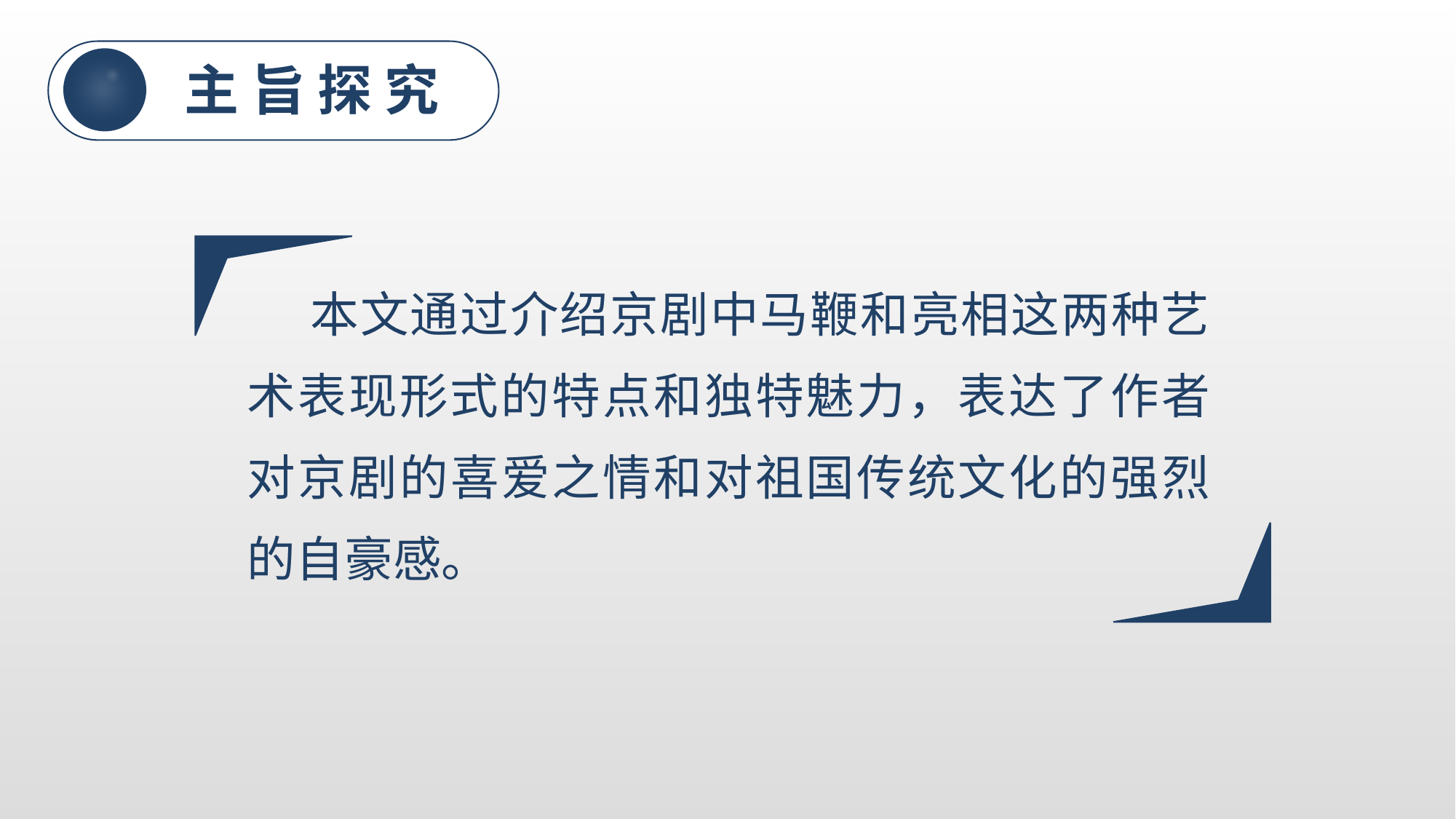

主旨探究

    本文通过介绍京剧中马鞭和亮相这两种艺术表现形式的特点和独特魅力，表达了作者对京剧的喜爱之情和对祖国传统文化的强烈的自豪感。